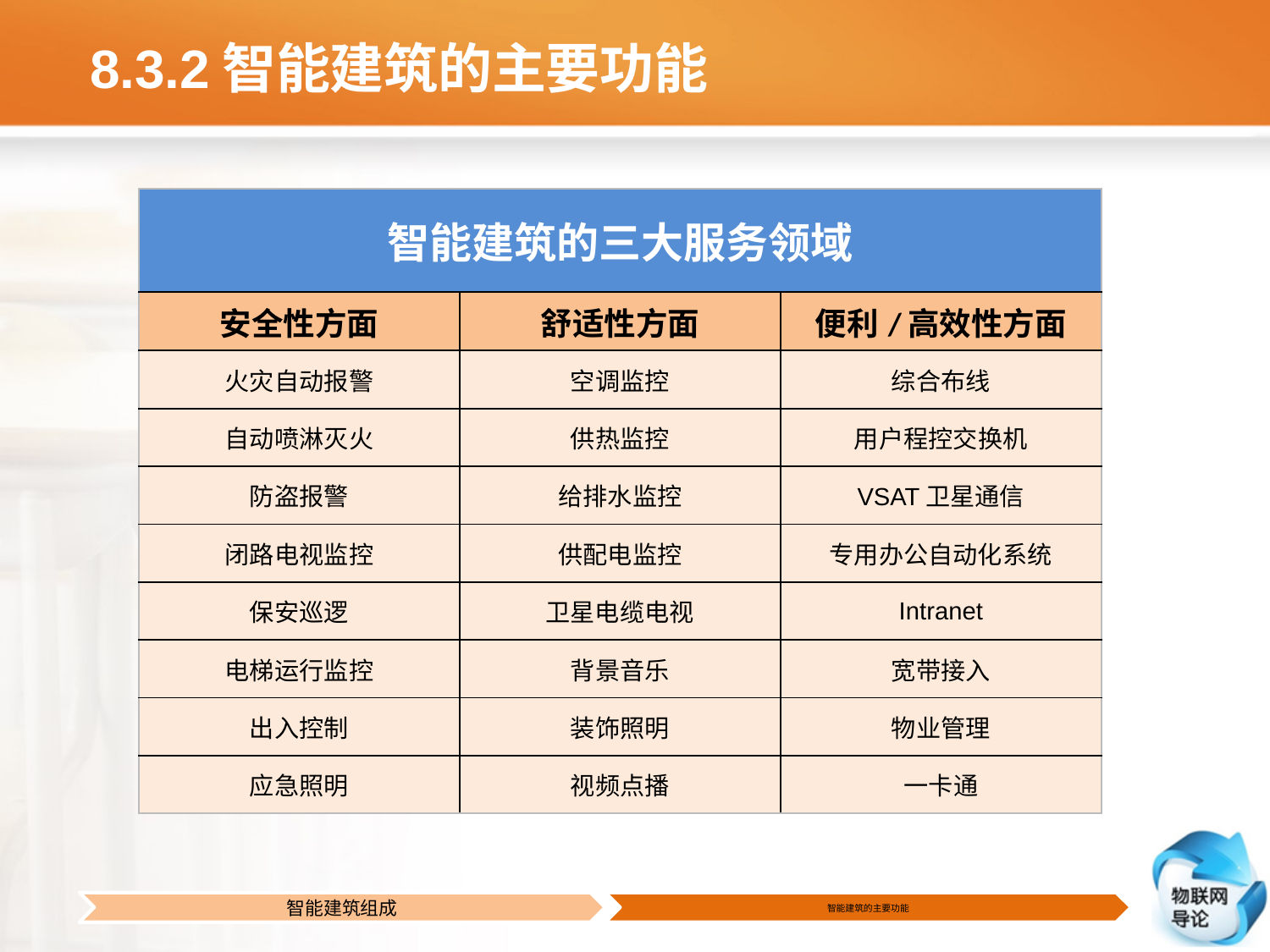

# 8.3.2智能建筑的主要功能
| 智能建筑的三大服务领域 |  |  |
| --- | --- | --- |
| 安全性方面 | 舒适性方面 | 便利/高效性方面 |
| 火灾自动报警 | 空调监控 | 综合布线 |
| 自动喷淋灭火 | 供热监控 | 用户程控交换机 |
| 防盗报警 | 给排水监控 | VSAT卫星通信 |
| 闭路电视监控 | 供配电监控 | 专用办公自动化系统 |
| 保安巡逻 | 卫星电缆电视 | Intranet |
| 电梯运行监控 | 背景音乐 | 宽带接入 |
| 出入控制 | 装饰照明 | 物业管理 |
| 应急照明 | 视频点播 | 一卡通 |
智能建筑组成
智能建筑的主要功能